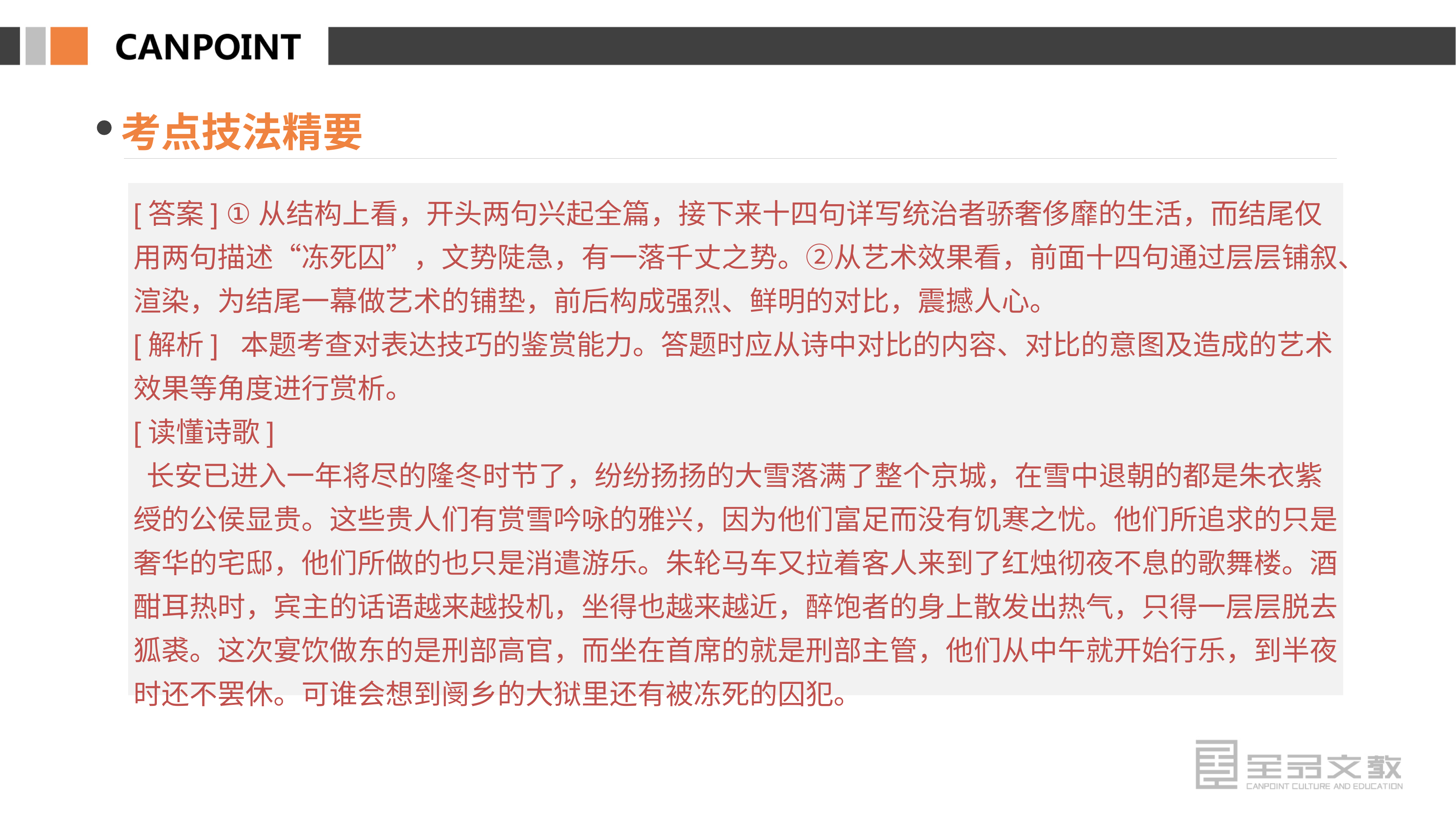

考点技法精要

[答案] ①从结构上看，开头两句兴起全篇，接下来十四句详写统治者骄奢侈靡的生活，而结尾仅用两句描述“冻死囚”，文势陡急，有一落千丈之势。②从艺术效果看，前面十四句通过层层铺叙、渲染，为结尾一幕做艺术的铺垫，前后构成强烈、鲜明的对比，震撼人心。
[解析]  本题考查对表达技巧的鉴赏能力。答题时应从诗中对比的内容、对比的意图及造成的艺术效果等角度进行赏析。
[读懂诗歌]
 长安已进入一年将尽的隆冬时节了，纷纷扬扬的大雪落满了整个京城，在雪中退朝的都是朱衣紫绶的公侯显贵。这些贵人们有赏雪吟咏的雅兴，因为他们富足而没有饥寒之忧。他们所追求的只是奢华的宅邸，他们所做的也只是消遣游乐。朱轮马车又拉着客人来到了红烛彻夜不息的歌舞楼。酒酣耳热时，宾主的话语越来越投机，坐得也越来越近，醉饱者的身上散发出热气，只得一层层脱去狐裘。这次宴饮做东的是刑部高官，而坐在首席的就是刑部主管，他们从中午就开始行乐，到半夜时还不罢休。可谁会想到阌乡的大狱里还有被冻死的囚犯。